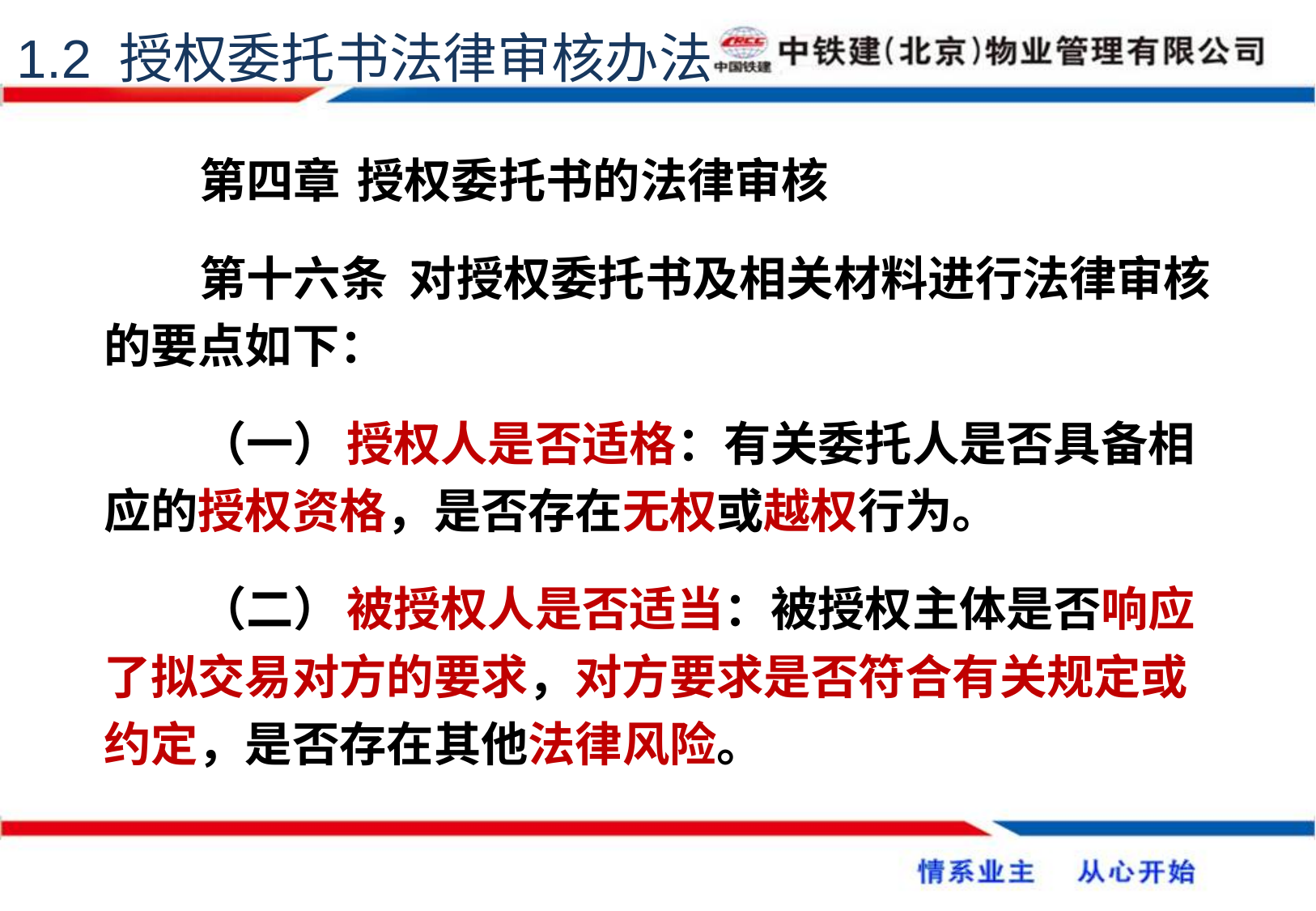

1.2 授权委托书法律审核办法
第四章	 授权委托书的法律审核
第十六条  对授权委托书及相关材料进行法律审核的要点如下：
（一）	授权人是否适格：有关委托人是否具备相应的授权资格，是否存在无权或越权行为。
（二）	被授权人是否适当：被授权主体是否响应了拟交易对方的要求，对方要求是否符合有关规定或约定，是否存在其他法律风险。
26